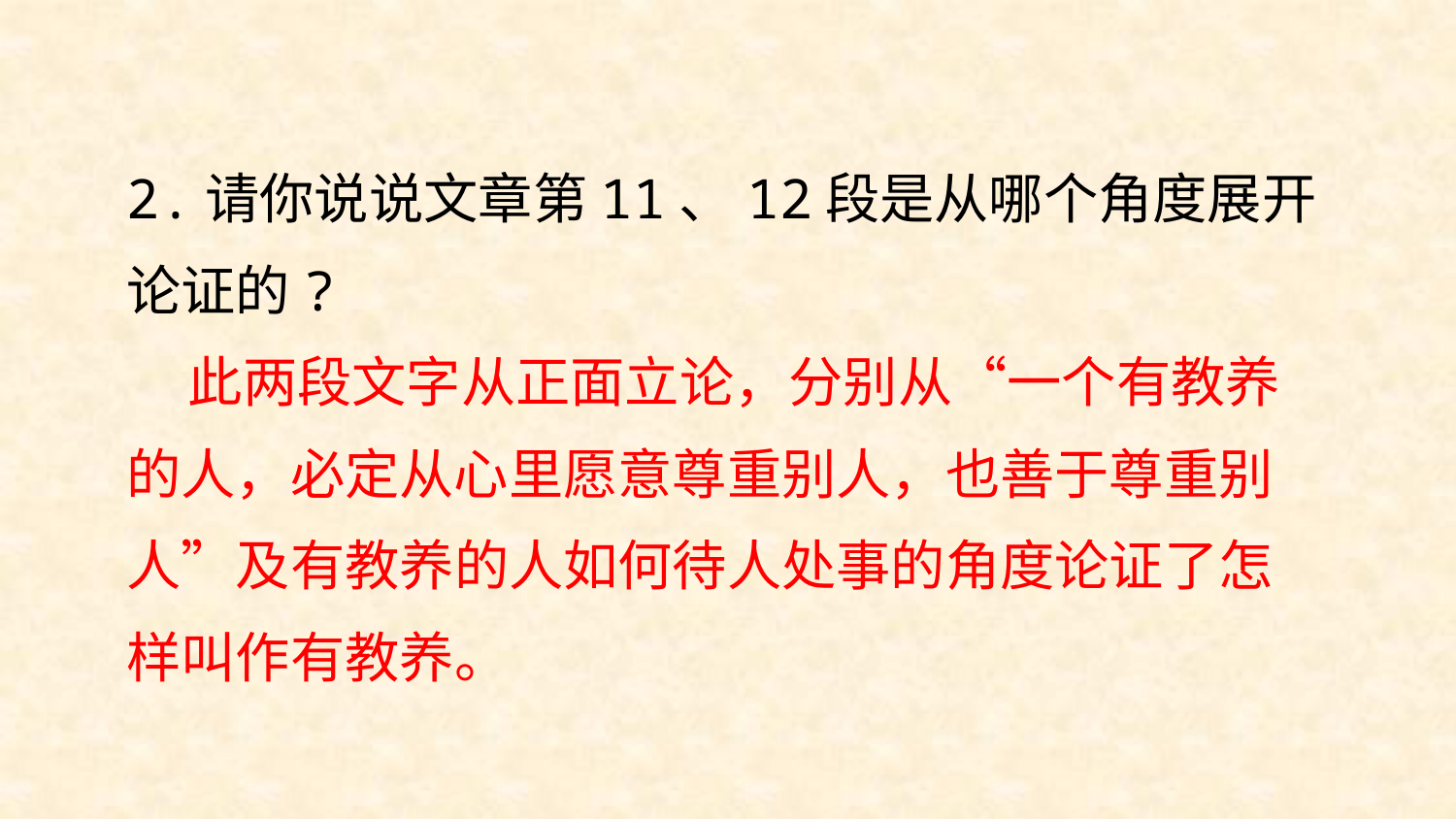

2.请你说说文章第11、12段是从哪个角度展开论证的?
    此两段文字从正面立论，分别从“一个有教养的人，必定从心里愿意尊重别人，也善于尊重别人”及有教养的人如何待人处事的角度论证了怎样叫作有教养。